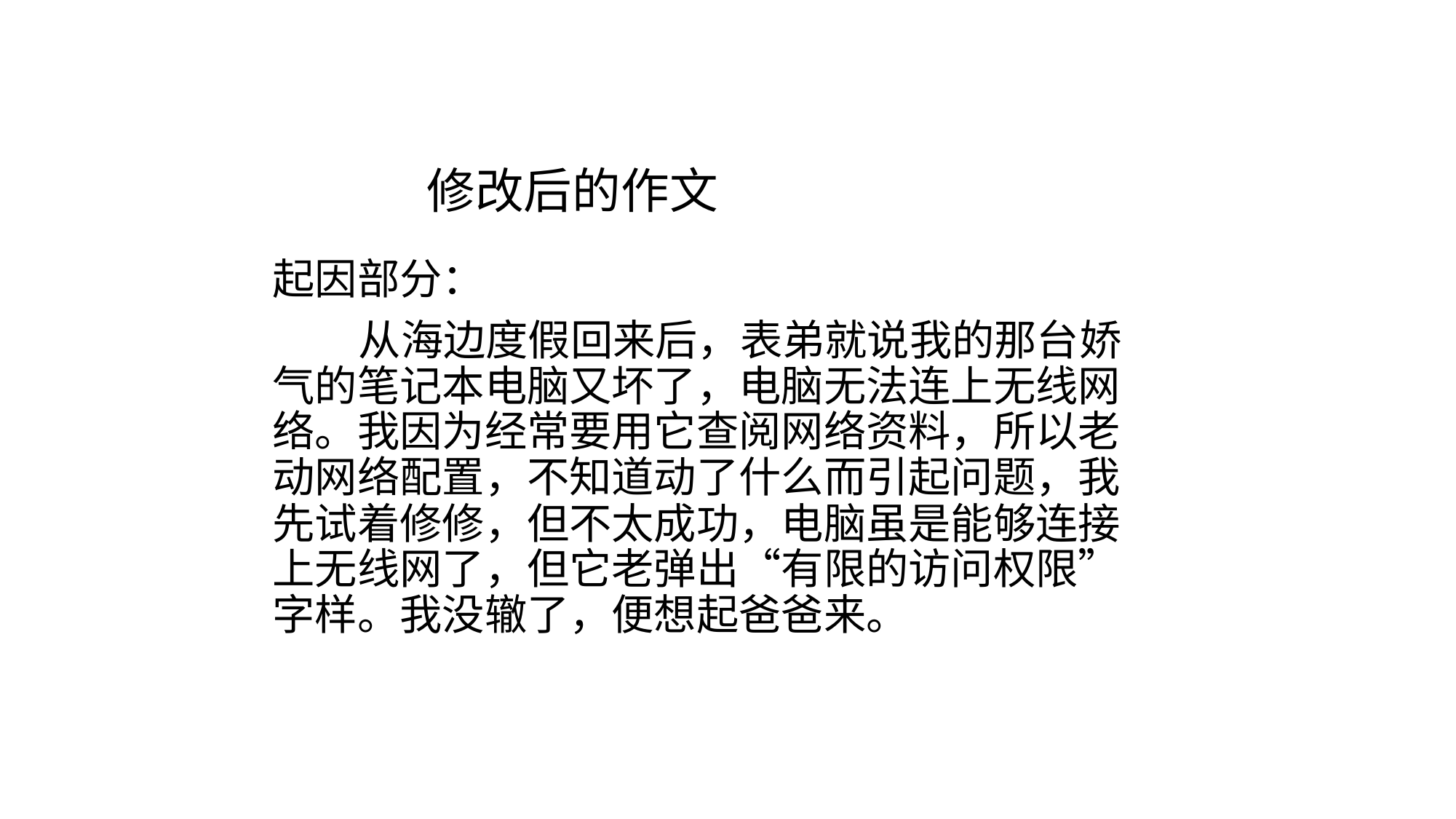

# 修改后的作文
起因部分：
        从海边度假回来后，表弟就说我的那台娇气的笔记本电脑又坏了，电脑无法连上无线网络。我因为经常要用它查阅网络资料，所以老动网络配置，不知道动了什么而引起问题，我先试着修修，但不太成功，电脑虽是能够连接上无线网了，但它老弹出“有限的访问权限”字样。我没辙了，便想起爸爸来。